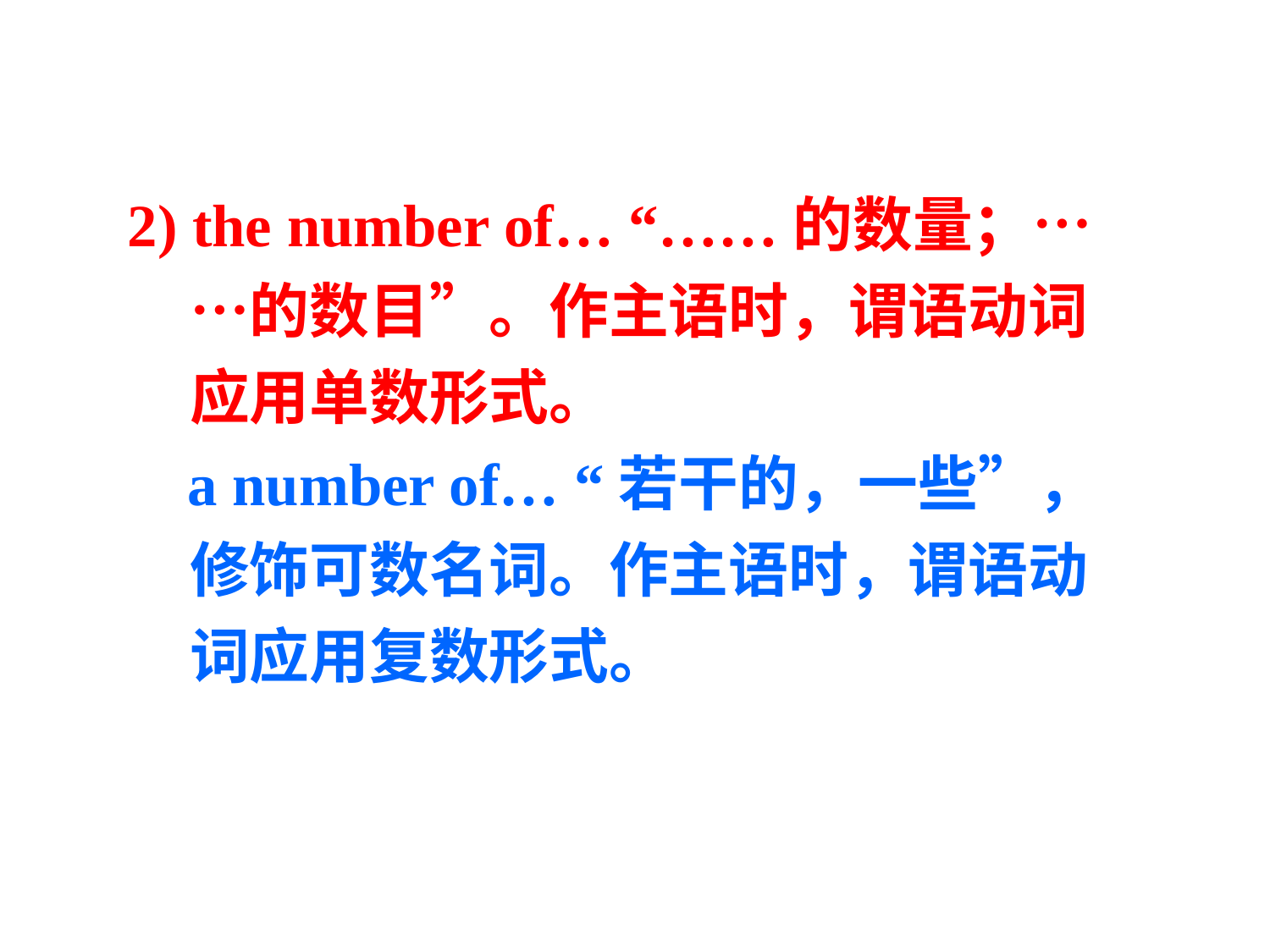

2) the number of… “……的数量；……的数目”。作主语时，谓语动词应用单数形式。
    a number of… “若干的，一些”，修饰可数名词。作主语时，谓语动词应用复数形式。